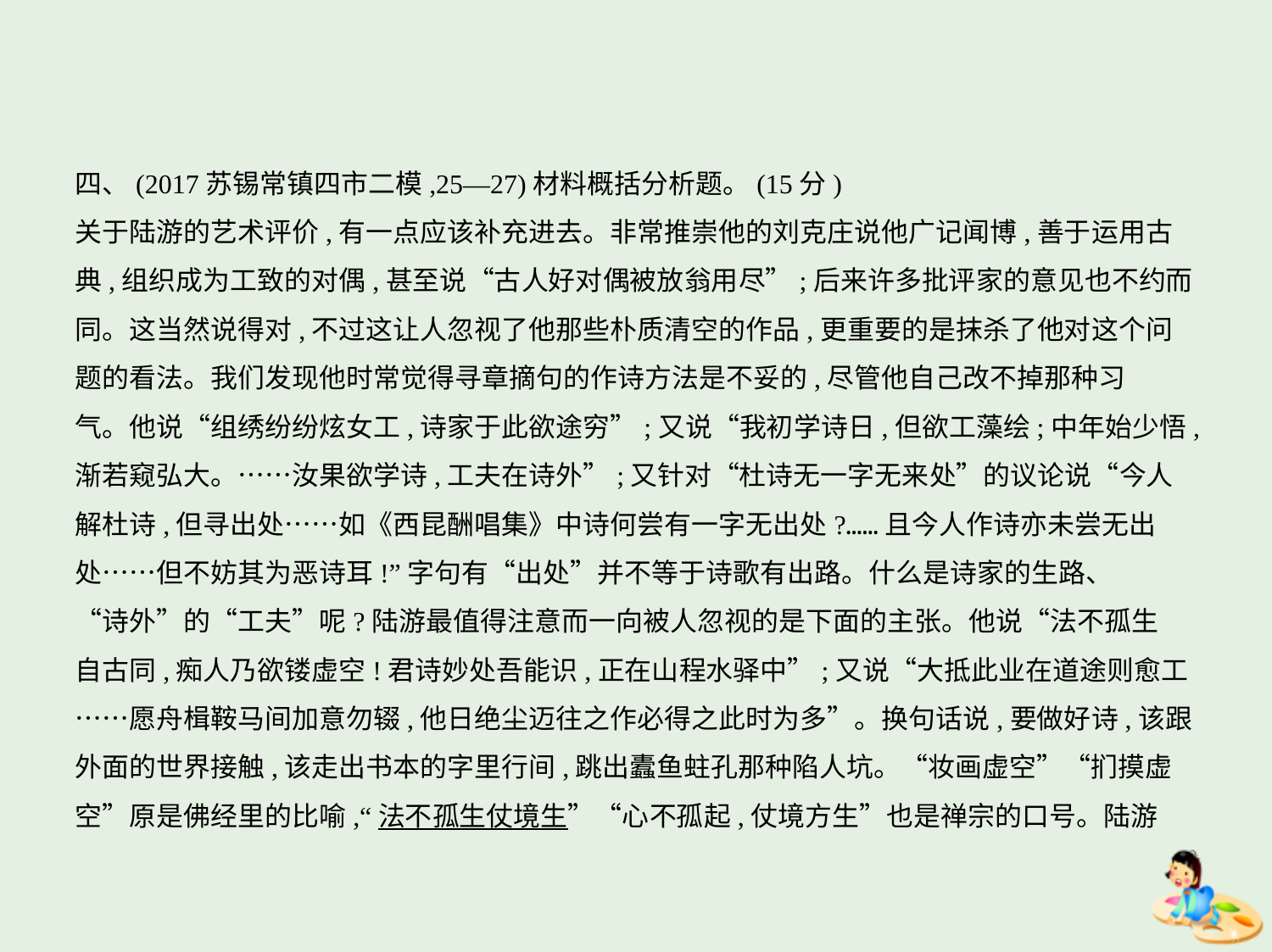

四、(2017苏锡常镇四市二模,25—27)材料概括分析题。(15分)
关于陆游的艺术评价,有一点应该补充进去。非常推崇他的刘克庄说他广记闻博,善于运用古
典,组织成为工致的对偶,甚至说“古人好对偶被放翁用尽”;后来许多批评家的意见也不约而
同。这当然说得对,不过这让人忽视了他那些朴质清空的作品,更重要的是抹杀了他对这个问
题的看法。我们发现他时常觉得寻章摘句的作诗方法是不妥的,尽管他自己改不掉那种习
气。他说“组绣纷纷炫女工,诗家于此欲途穷”;又说“我初学诗日,但欲工藻绘;中年始少悟,
渐若窥弘大。……汝果欲学诗,工夫在诗外”;又针对“杜诗无一字无来处”的议论说“今人
解杜诗,但寻出处……如《西昆酬唱集》中诗何尝有一字无出处?……且今人作诗亦未尝无出
处……但不妨其为恶诗耳!”字句有“出处”并不等于诗歌有出路。什么是诗家的生路、
“诗外”的“工夫”呢?陆游最值得注意而一向被人忽视的是下面的主张。他说“法不孤生
自古同,痴人乃欲镂虚空!君诗妙处吾能识,正在山程水驿中”;又说“大抵此业在道途则愈工
……愿舟楫鞍马间加意勿辍,他日绝尘迈往之作必得之此时为多”。换句话说,要做好诗,该跟
外面的世界接触,该走出书本的字里行间,跳出蠹鱼蛀孔那种陷人坑。“妆画虚空”“扪摸虚
空”原是佛经里的比喻,“法不孤生仗境生”“心不孤起,仗境方生”也是禅宗的口号。陆游